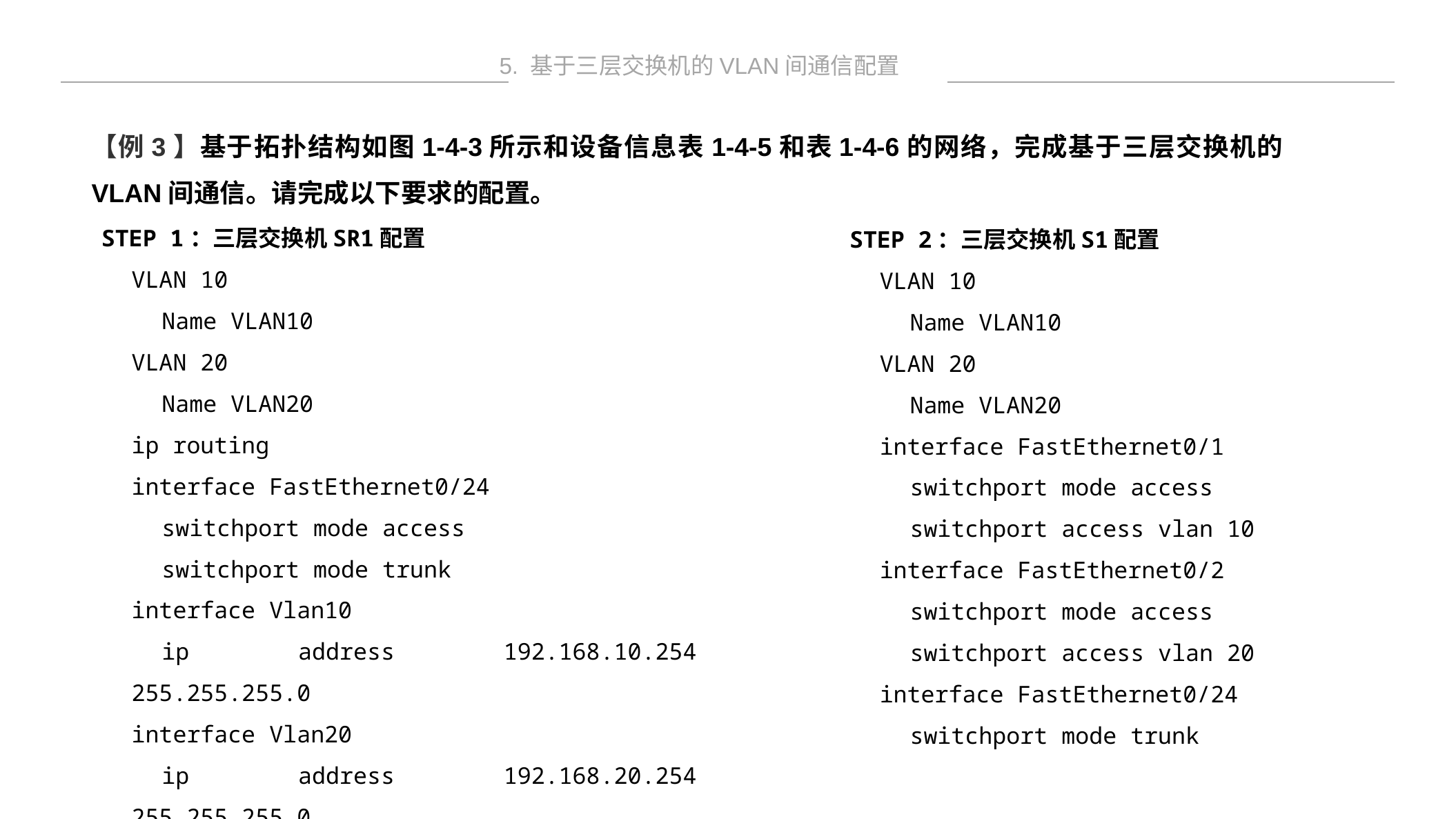

5. 基于三层交换机的VLAN间通信配置
【例3】基于拓扑结构如图1-4-3所示和设备信息表1-4-5和表1-4-6的网络，完成基于三层交换机的VLAN间通信。请完成以下要求的配置。
STEP 1：三层交换机SR1配置
VLAN 10
Name VLAN10
VLAN 20
Name VLAN20
ip routing
interface FastEthernet0/24
switchport mode access
switchport mode trunk
interface Vlan10
ip address 192.168.10.254 255.255.255.0
interface Vlan20
ip address 192.168.20.254 255.255.255.0
STEP 2：三层交换机S1配置
VLAN 10
Name VLAN10
VLAN 20
Name VLAN20
interface FastEthernet0/1
switchport mode access
switchport access vlan 10
interface FastEthernet0/2
switchport mode access
switchport access vlan 20
interface FastEthernet0/24
switchport mode trunk